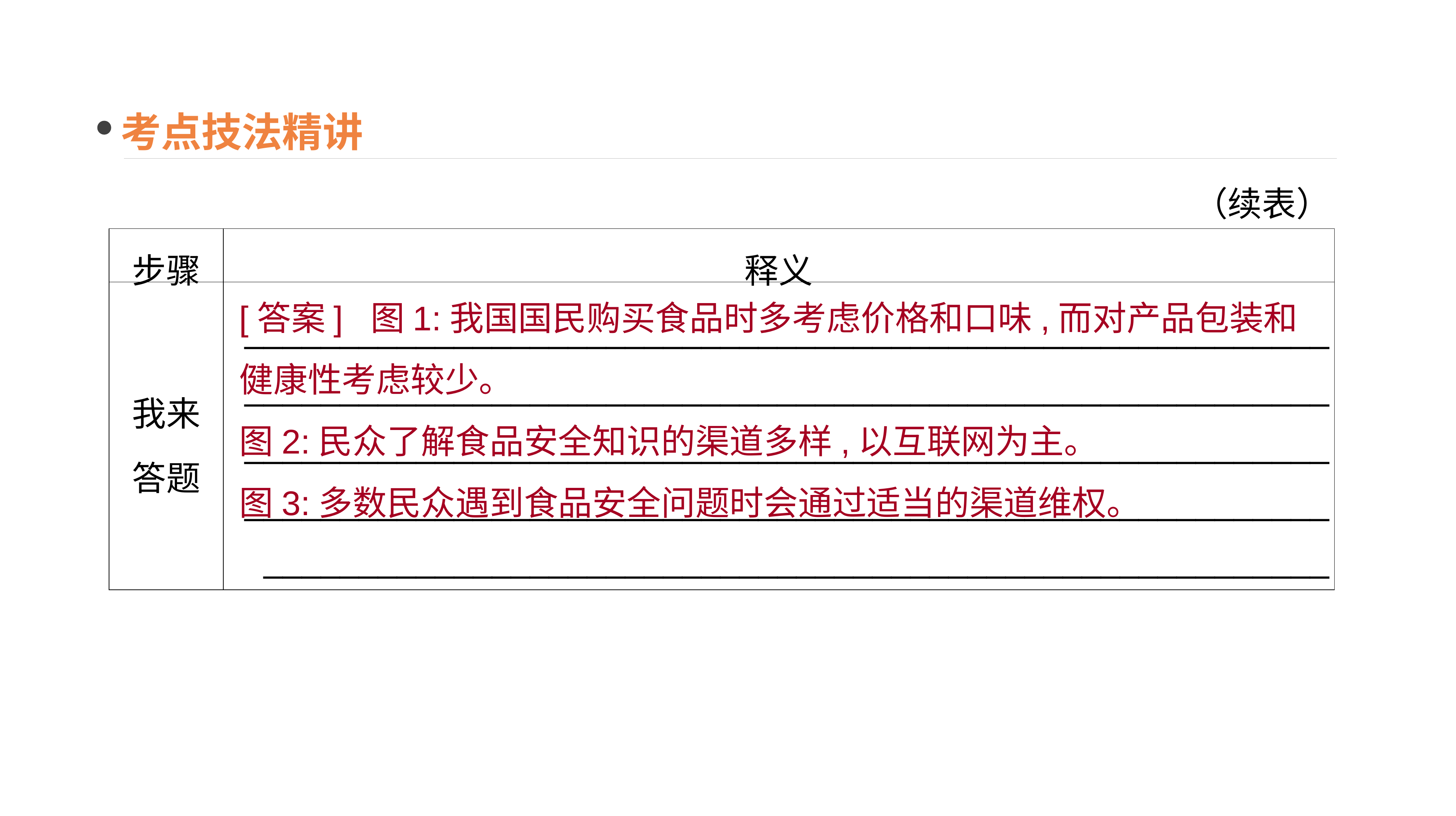

考点技法精讲

（续表）
| 步骤 | 释义 |
| --- | --- |
| 我来 答题 | \_\_\_\_\_\_\_\_\_\_\_\_\_\_\_\_\_\_\_\_\_\_\_\_\_\_\_\_\_\_\_\_\_\_\_\_\_\_\_\_\_\_\_\_\_\_\_\_\_\_\_\_\_\_\_\_\_\_\_\_\_\_\_\_\_\_\_\_\_\_\_\_\_\_\_\_\_\_\_\_\_\_\_\_\_\_\_\_\_\_\_\_\_\_\_\_\_\_\_\_\_\_\_\_\_\_\_\_\_\_\_\_\_\_\_\_\_\_\_\_\_\_\_\_\_\_\_\_\_\_\_\_\_\_\_\_\_\_\_\_\_\_\_\_\_\_\_\_\_\_\_\_\_\_\_\_\_\_\_\_\_\_\_\_\_\_\_\_\_\_\_\_\_\_\_\_\_\_\_\_\_\_\_\_\_\_\_\_\_\_\_\_\_\_\_\_\_\_\_\_\_\_\_\_\_\_\_\_\_\_\_\_\_\_\_\_\_\_\_\_\_\_\_\_\_\_\_\_\_\_\_\_\_\_\_\_\_\_\_\_\_\_\_\_\_\_\_\_\_\_\_\_\_\_\_\_\_\_\_\_\_\_\_\_\_\_\_\_\_\_\_\_\_\_\_\_\_\_\_\_\_\_\_\_ |
[答案]  图1:我国国民购买食品时多考虑价格和口味,而对产品包装和健康性考虑较少。
图2:民众了解食品安全知识的渠道多样,以互联网为主。
图3:多数民众遇到食品安全问题时会通过适当的渠道维权。